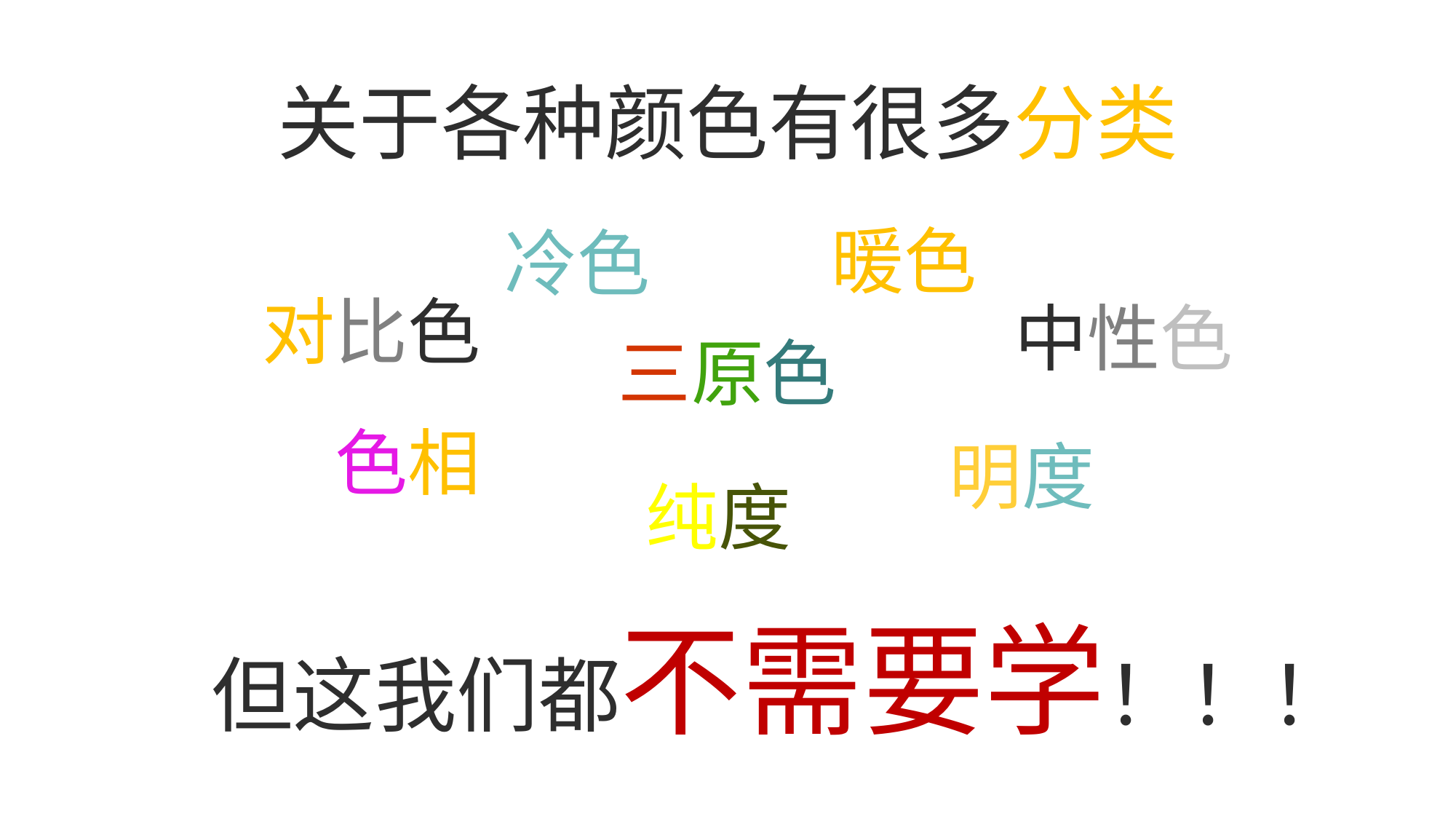

关于各种颜色有很多分类
暖色
冷色
对比色
中性色
三原色
色相
明度
　纯度
但这我们都不需要学！！！